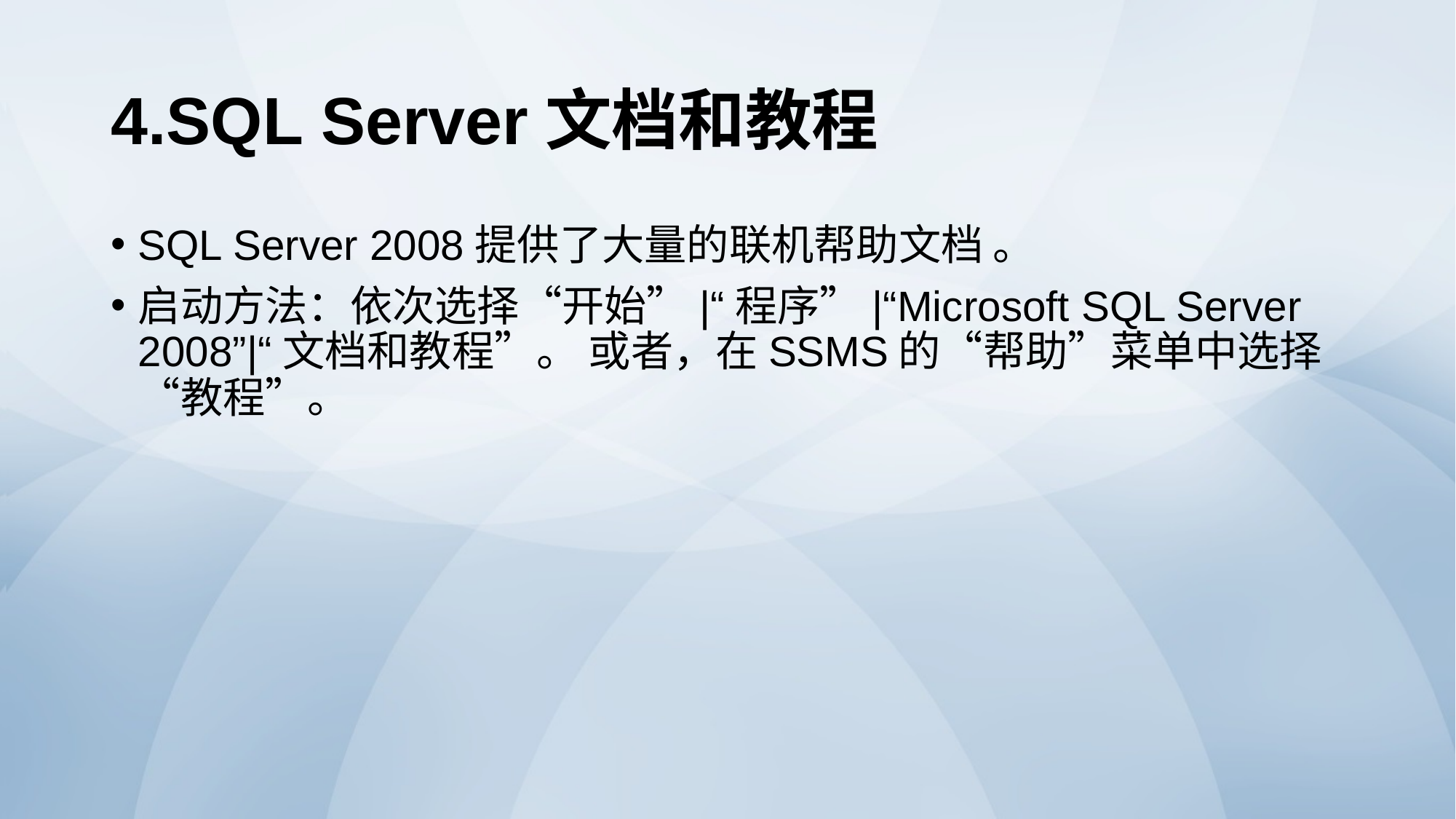

# 4.SQL Server文档和教程
SQL Server 2008提供了大量的联机帮助文档 。
启动方法：依次选择“开始”|“程序”|“Microsoft SQL Server 2008”|“文档和教程”。 或者，在SSMS的“帮助”菜单中选择“教程”。